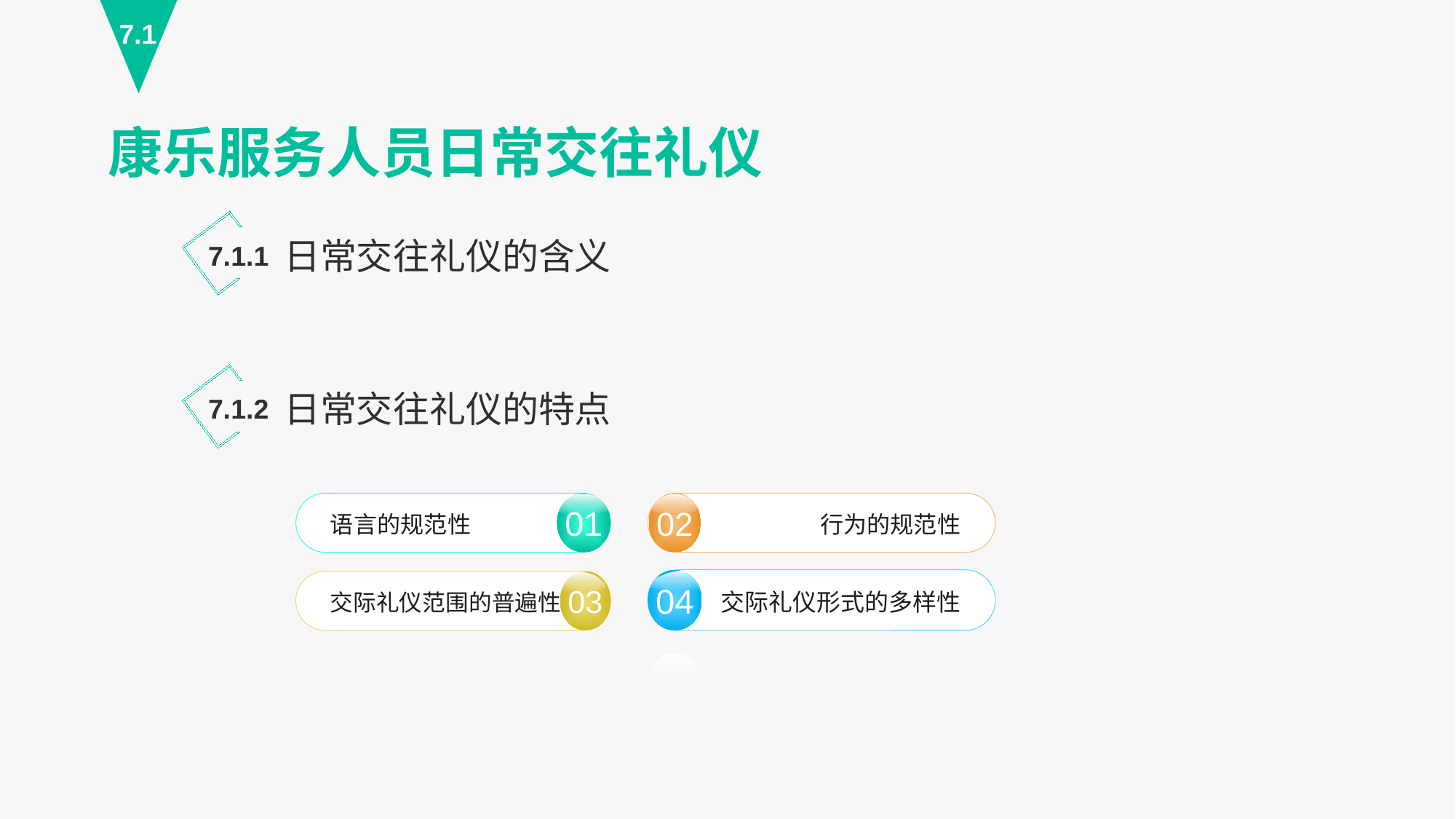

7.1
康乐服务人员日常交往礼仪

日常交往礼仪的含义
7.1.1

日常交往礼仪的特点
7.1.2

语言的规范性
01

02
行为的规范性

交际礼仪形式的多样性
04

交际礼仪范围的普遍性
03